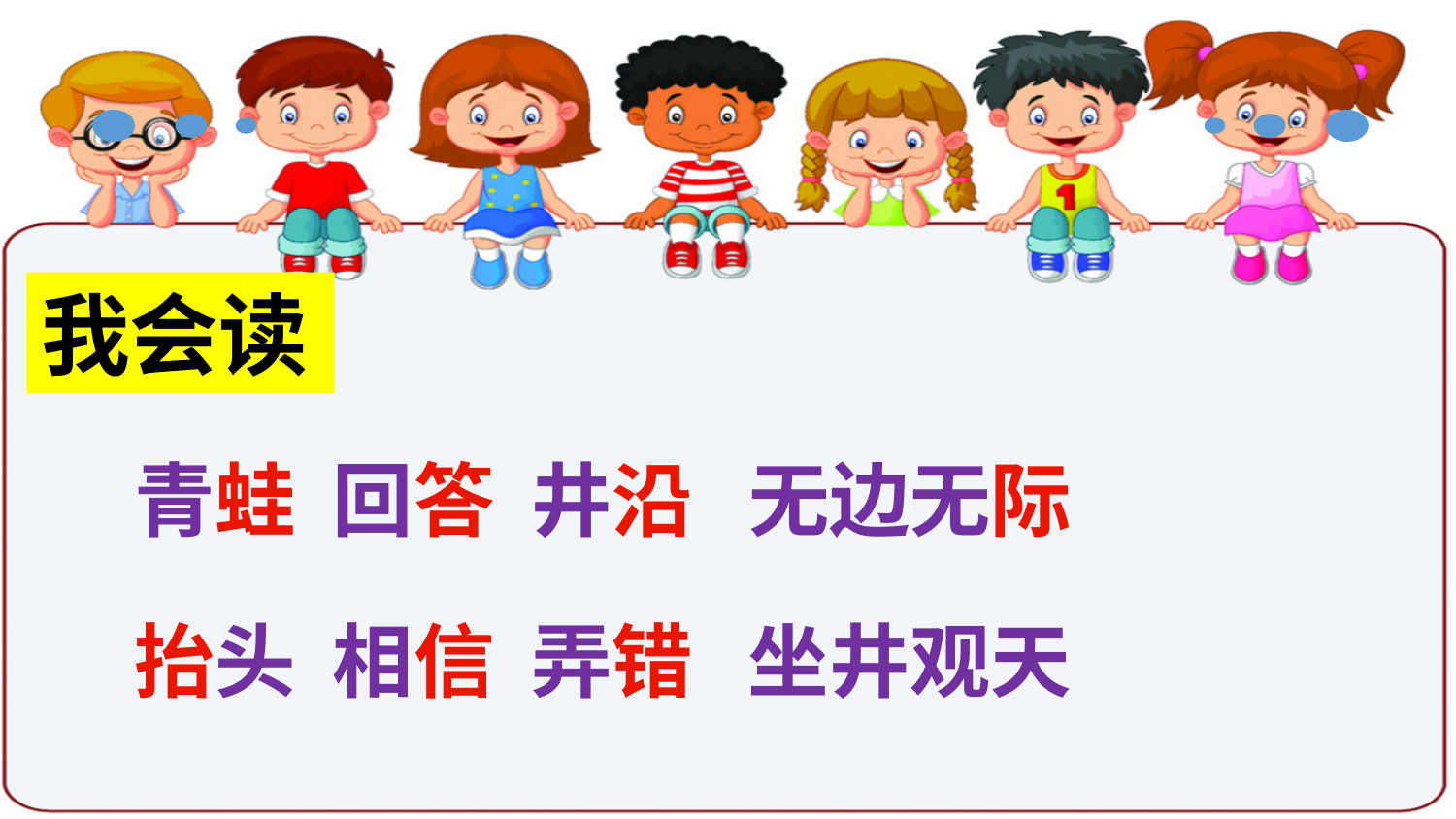

我会读
青蛙  回答  井沿   无边无际
抬头  相信  弄错   坐井观天